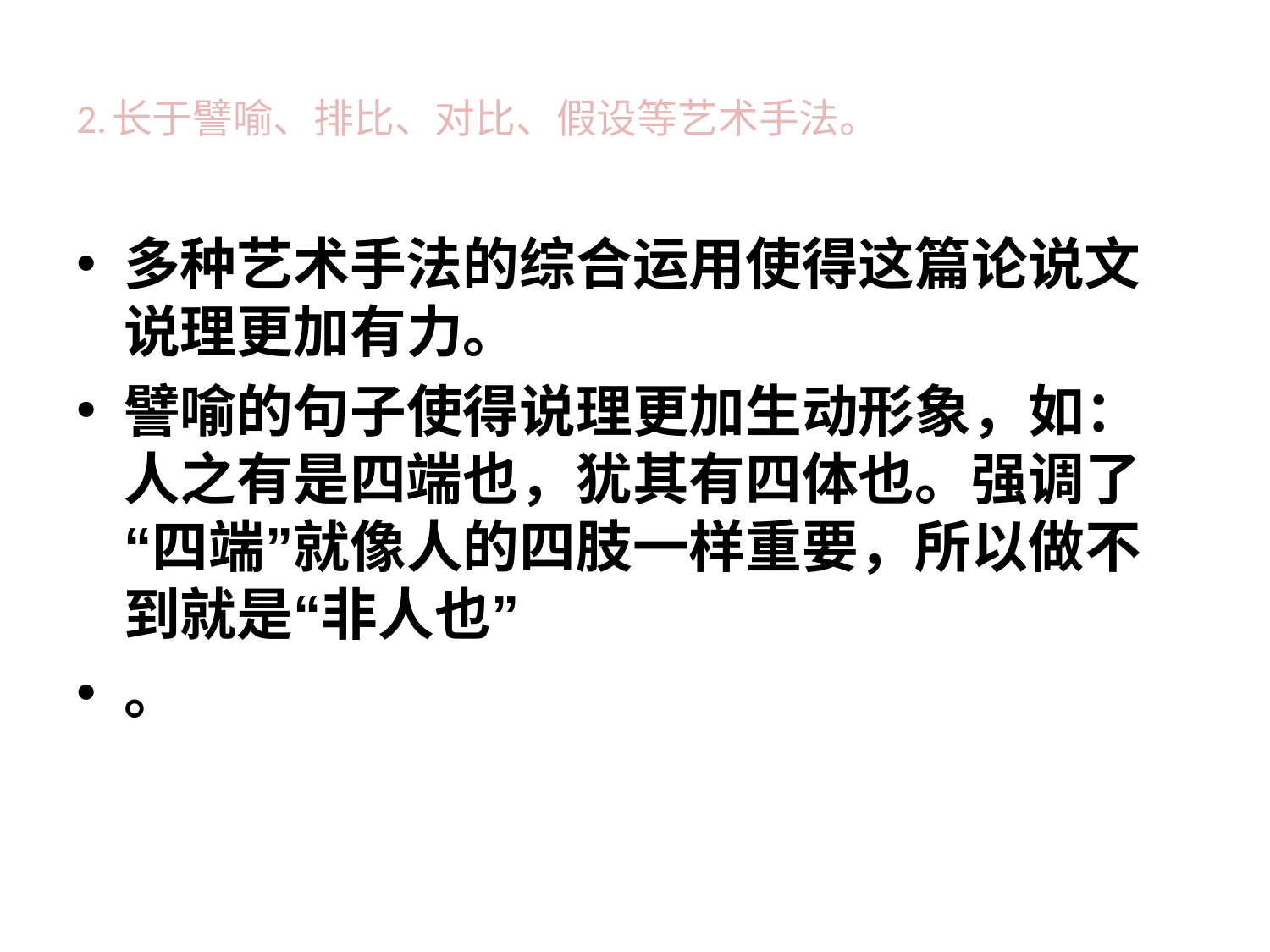

# 2.长于譬喻、排比、对比、假设等艺术手法。
多种艺术手法的综合运用使得这篇论说文说理更加有力。
譬喻的句子使得说理更加生动形象，如：人之有是四端也，犹其有四体也。强调了“四端”就像人的四肢一样重要，所以做不到就是“非人也”
。